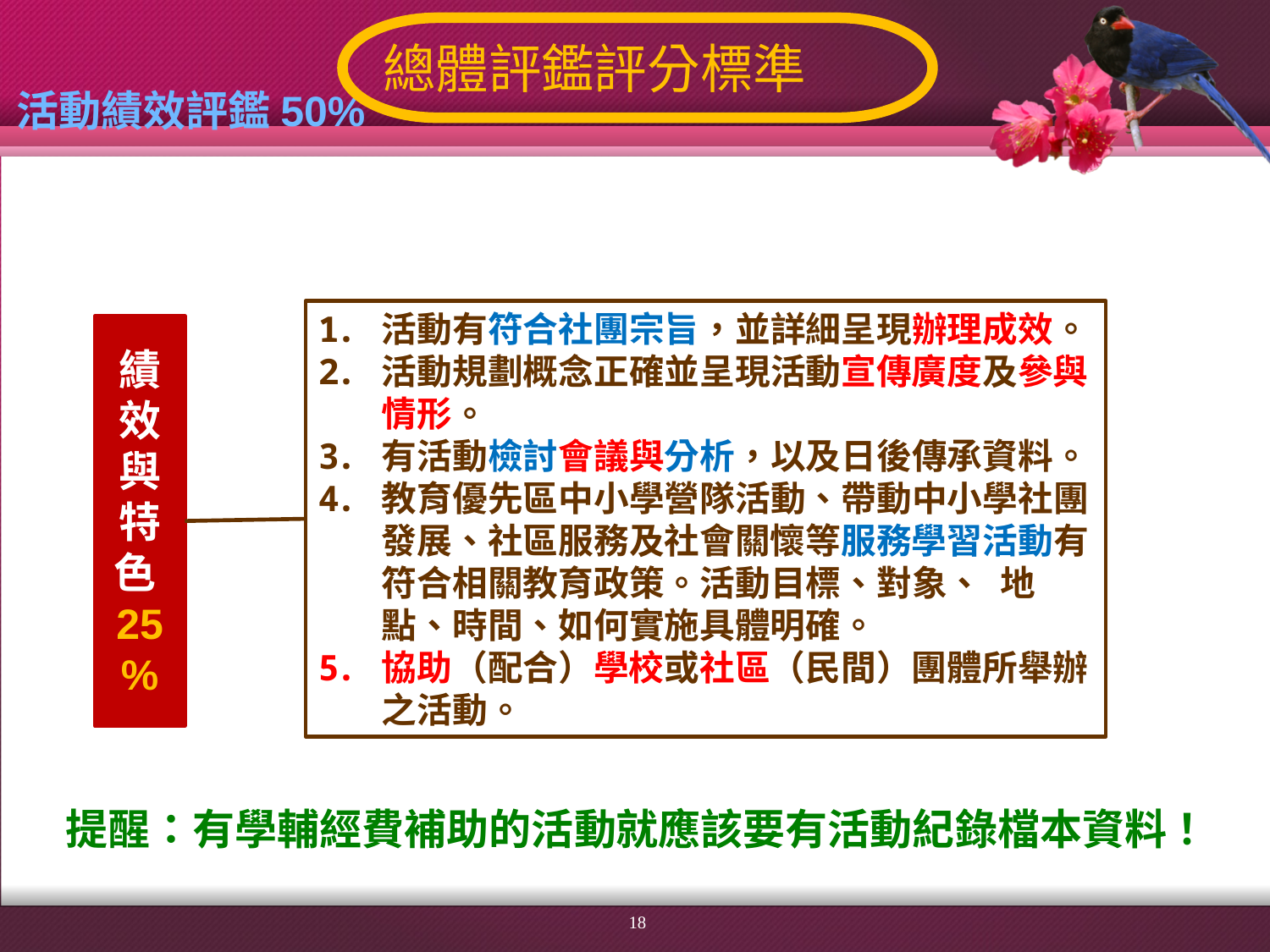

總體評鑑評分標準
# 活動績效評鑑50%
活動有符合社團宗旨，並詳細呈現辦理成效。
活動規劃概念正確並呈現活動宣傳廣度及參與情形。
有活動檢討會議與分析，以及日後傳承資料。
教育優先區中小學營隊活動、帶動中小學社團發展、社區服務及社會關懷等服務學習活動有符合相關教育政策。活動目標、對象、 地點、時間、如何實施具體明確。
協助（配合）學校或社區（民間）團體所舉辦之活動。
績效與特色25%
提醒：有學輔經費補助的活動就應該要有活動紀錄檔本資料！
18